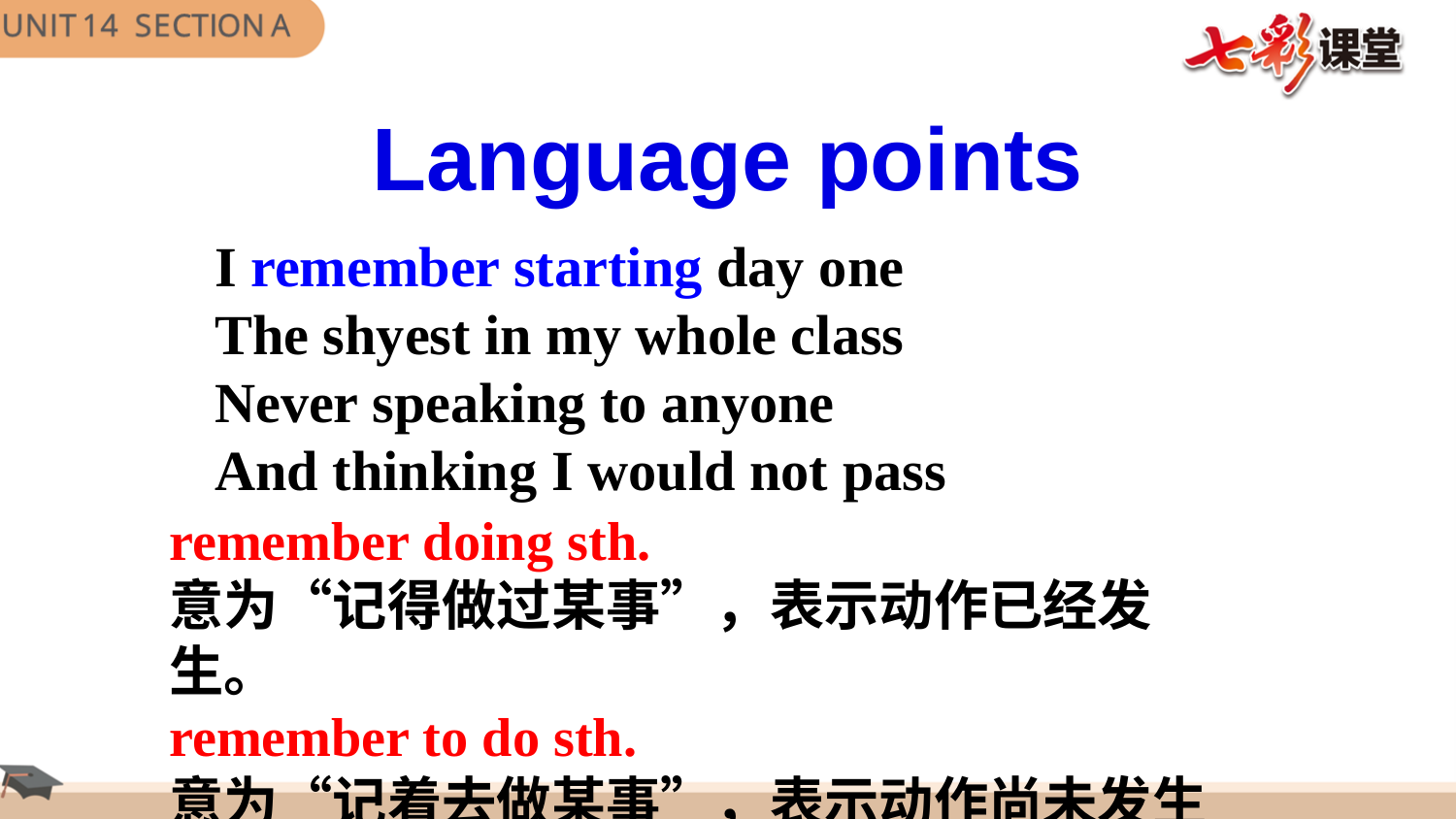

Language points
I remember starting day one
The shyest in my whole class
Never speaking to anyone
And thinking I would not pass
remember doing sth.
意为“记得做过某事”，表示动作已经发生。
remember to do sth.
意为“记着去做某事”，表示动作尚未发生 。